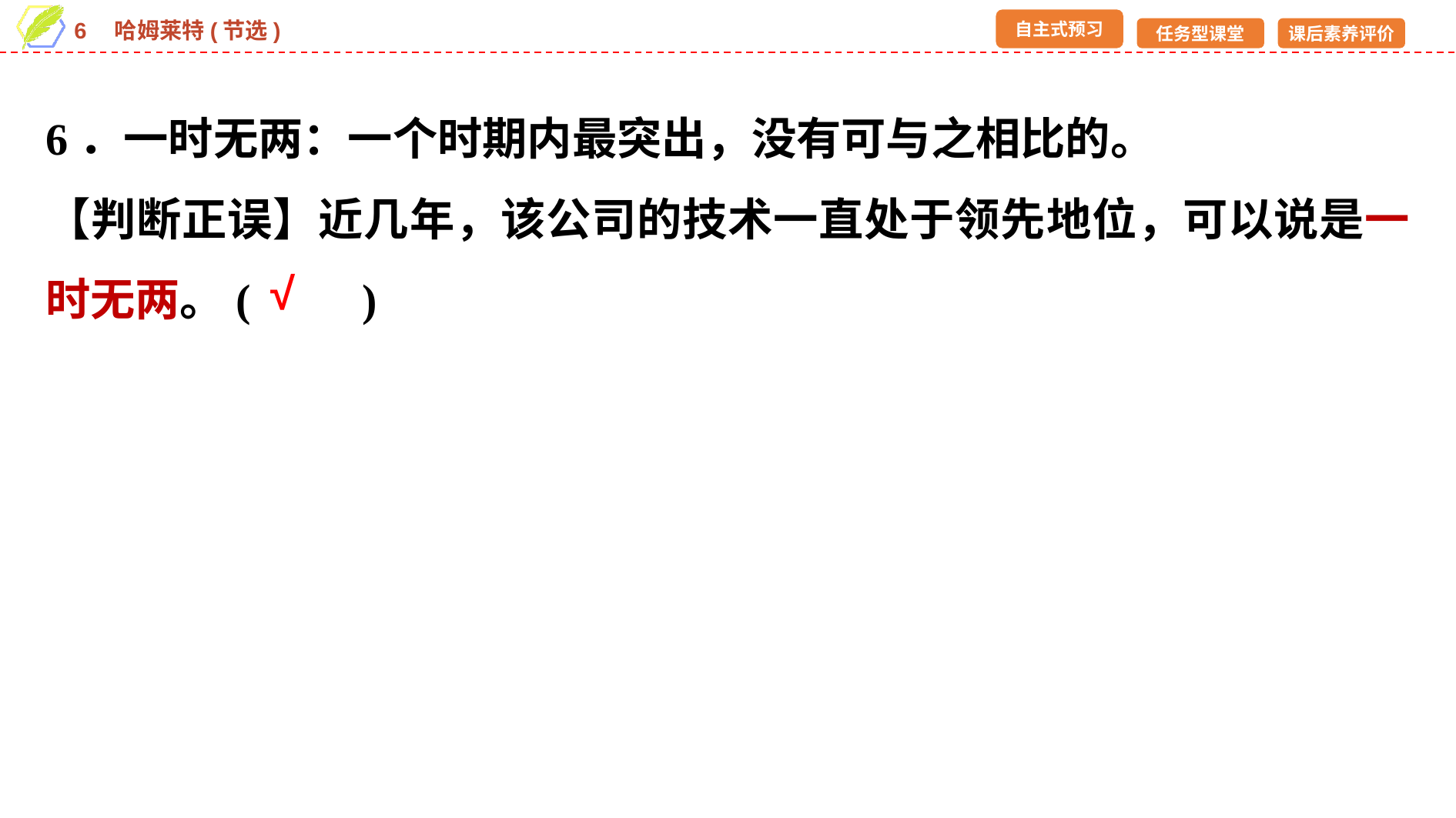

6．一时无两：一个时期内最突出，没有可与之相比的。
【判断正误】近几年，该公司的技术一直处于领先地位，可以说是一时无两。(　　)
√